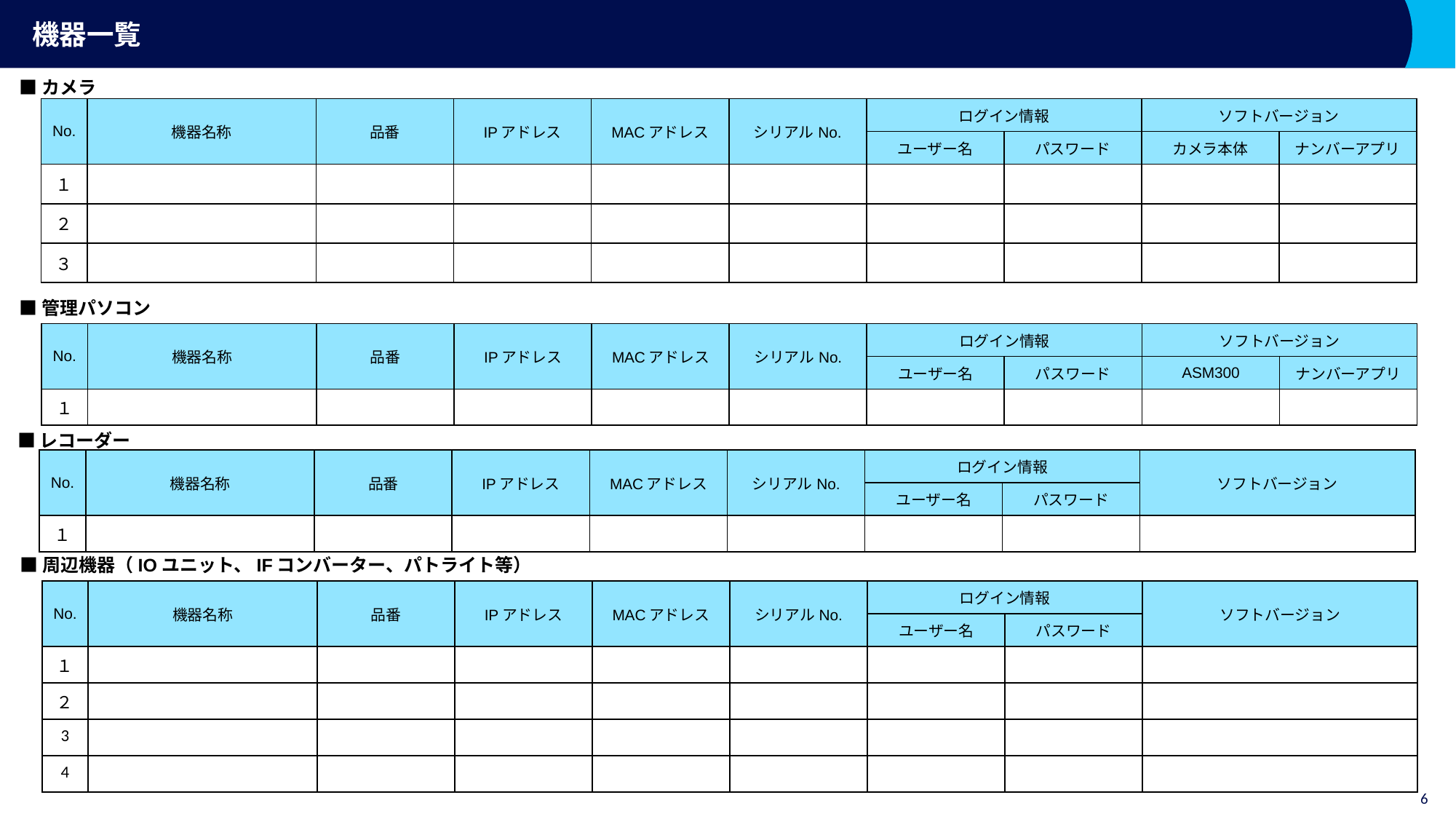

# 機器一覧
■カメラ
| No. | 機器名称 | 品番 | IPアドレス | MACアドレス | シリアルNo. | ログイン情報 |  | ソフトバージョン |  |
| --- | --- | --- | --- | --- | --- | --- | --- | --- | --- |
|  |  |  |  |  |  | ユーザー名 | パスワード | カメラ本体 | ナンバーアプリ |
| １ |  |  |  |  |  |  |  |  |  |
| ２ |  |  |  |  |  |  |  |  |  |
| ３ |  |  |  |  |  |  |  |  |  |
■管理パソコン
| No. | 機器名称 | 品番 | IPアドレス | MACアドレス | シリアルNo. | ログイン情報 |  | ソフトバージョン |  |
| --- | --- | --- | --- | --- | --- | --- | --- | --- | --- |
|  |  |  |  |  |  | ユーザー名 | パスワード | ASM300 | ナンバーアプリ |
| １ |  |  |  |  |  |  |  |  |  |
■レコーダー
| No. | 機器名称 | 品番 | IPアドレス | MACアドレス | シリアルNo. | ログイン情報 |  | ソフトバージョン |
| --- | --- | --- | --- | --- | --- | --- | --- | --- |
|  |  |  |  |  |  | ユーザー名 | パスワード |  |
| １ |  |  |  |  |  |  |  |  |
■周辺機器（IOユニット、IFコンバーター、パトライト等）
| No. | 機器名称 | 品番 | IPアドレス | MACアドレス | シリアルNo. | ログイン情報 |  | ソフトバージョン |
| --- | --- | --- | --- | --- | --- | --- | --- | --- |
|  |  |  |  |  |  | ユーザー名 | パスワード |  |
| １ |  |  |  |  |  |  |  |  |
| ２ |  |  |  |  |  |  |  |  |
| 3 |  |  |  |  |  |  |  |  |
| 4 |  |  |  |  |  |  |  |  |